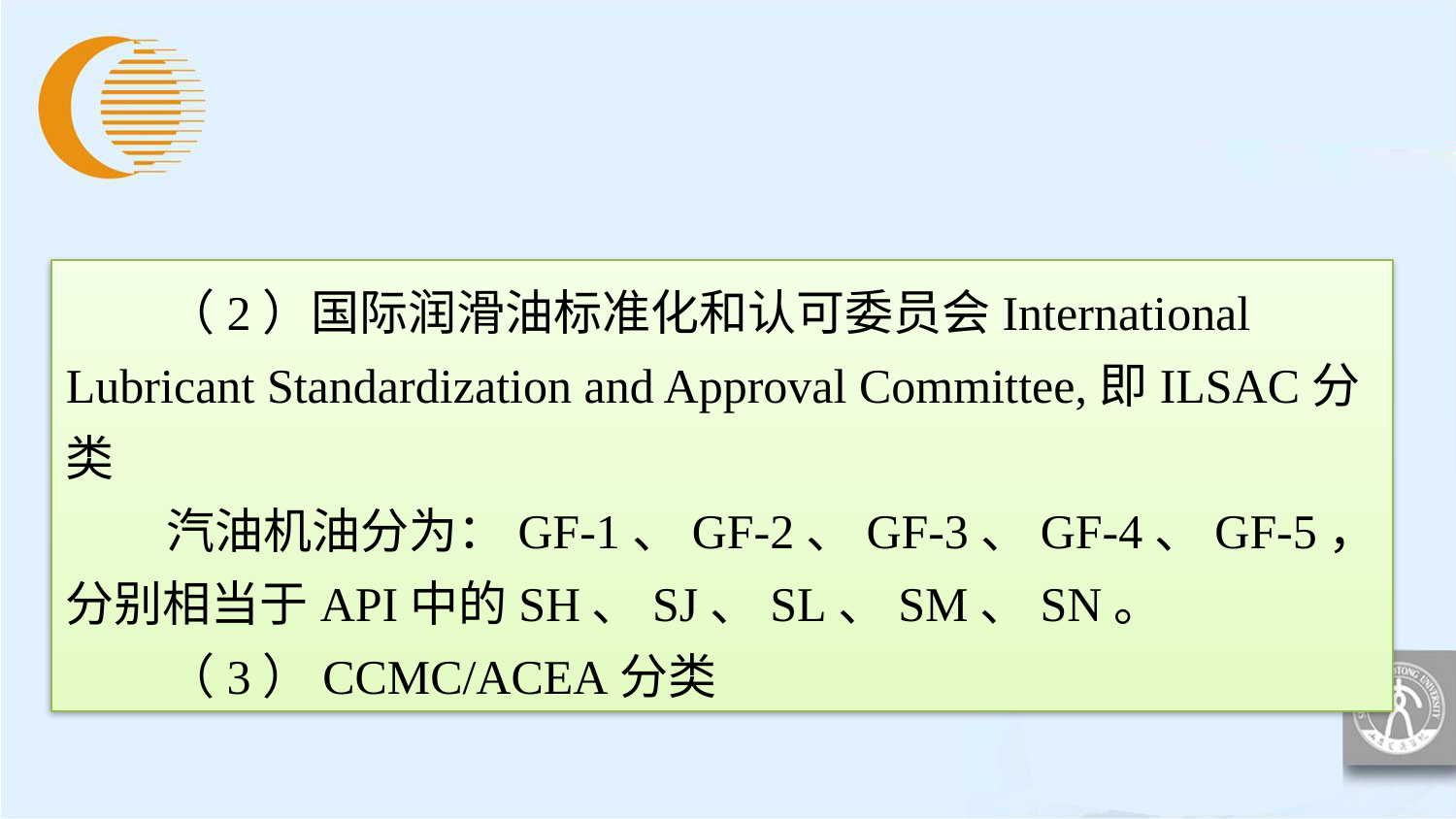

（2）国际润滑油标准化和认可委员会International Lubricant Standardization and Approval Committee,即ILSAC分类
汽油机油分为：GF-1、GF-2、GF-3、GF-4、GF-5，分别相当于API中的SH、SJ、SL、SM、SN。
（3）CCMC/ACEA分类